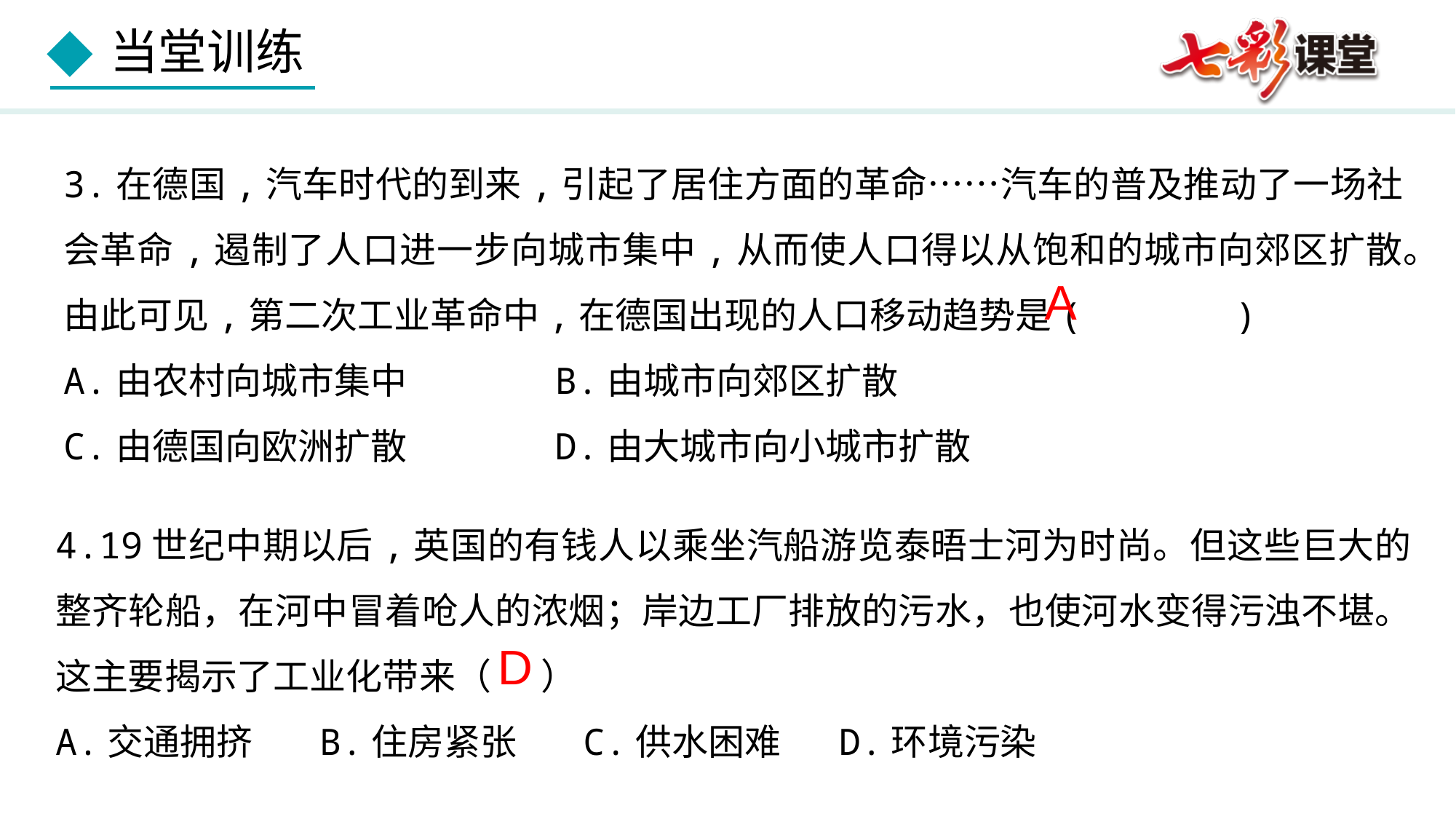

3.在德国,汽车时代的到来,引起了居住方面的革命……汽车的普及推动了一场社会革命,遏制了人口进一步向城市集中,从而使人口得以从饱和的城市向郊区扩散。由此可见,第二次工业革命中,在德国出现的人口移动趋势是(       )
A.由农村向城市集中                 B.由城市向郊区扩散
C.由德国向欧洲扩散                 D.由大城市向小城市扩散
A
4.19世纪中期以后,英国的有钱人以乘坐汽船游览泰晤士河为时尚。但这些巨大的整齐轮船，在河中冒着呛人的浓烟；岸边工厂排放的污水，也使河水变得污浊不堪。这主要揭示了工业化带来（      ）
A.交通拥挤       B.住房紧张       C.供水困难      D.环境污染
D